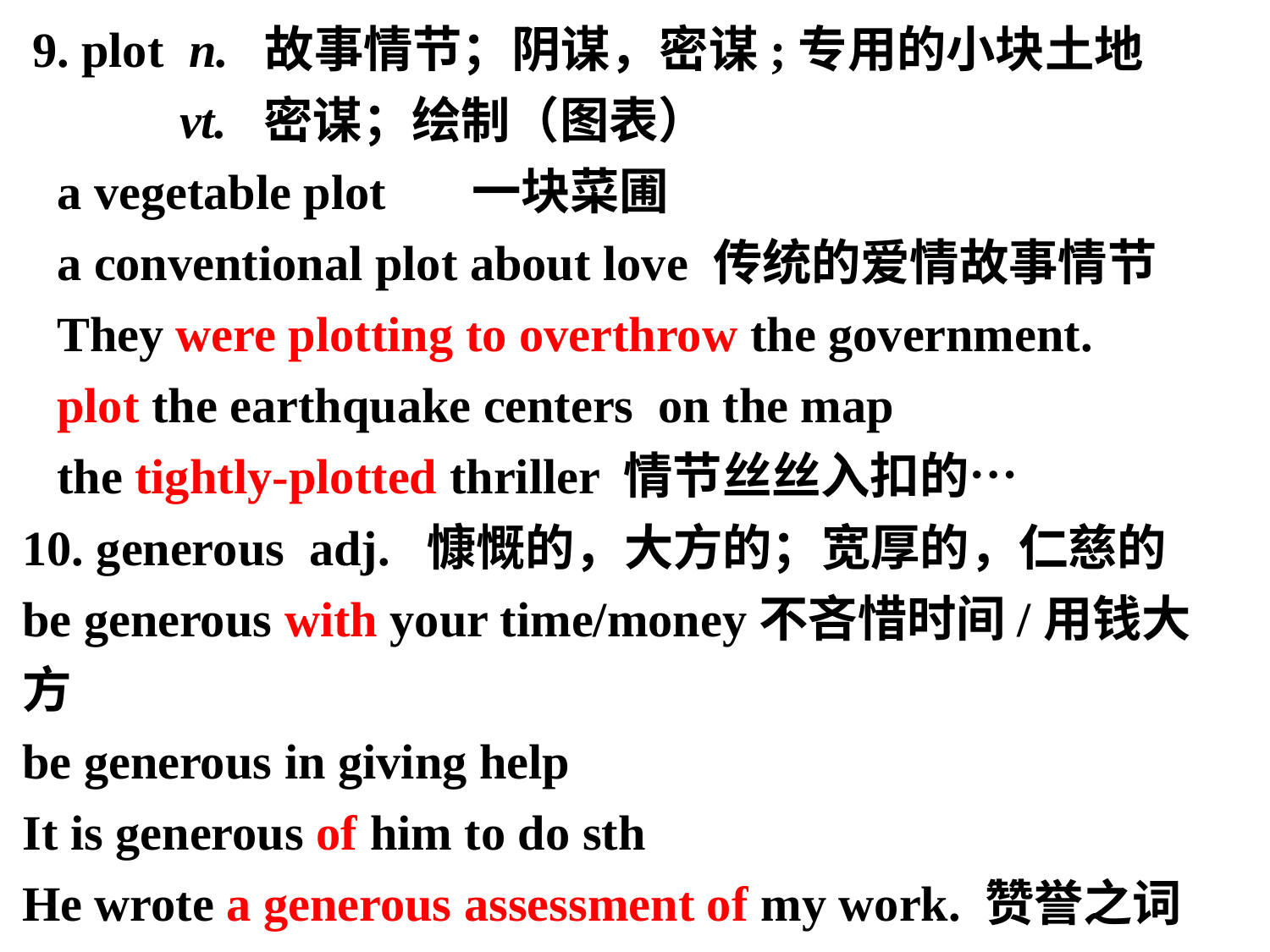

9. plot  n.  故事情节；阴谋，密谋;专用的小块土地
            vt.  密谋；绘制（图表）
  a vegetable plot      一块菜圃
  a conventional plot about love 传统的爱情故事情节
  They were plotting to overthrow the government.
  plot the earthquake centers  on the map
  the tightly-plotted thriller 情节丝丝入扣的…

10. generous  adj.  慷慨的，大方的；宽厚的，仁慈的
be generous with your time/money不吝惜时间/用钱大方
be generous in giving help
It is generous of him to do sth
He wrote a generous assessment of my work. 赞誉之词
generosity   n.       generously    adv.